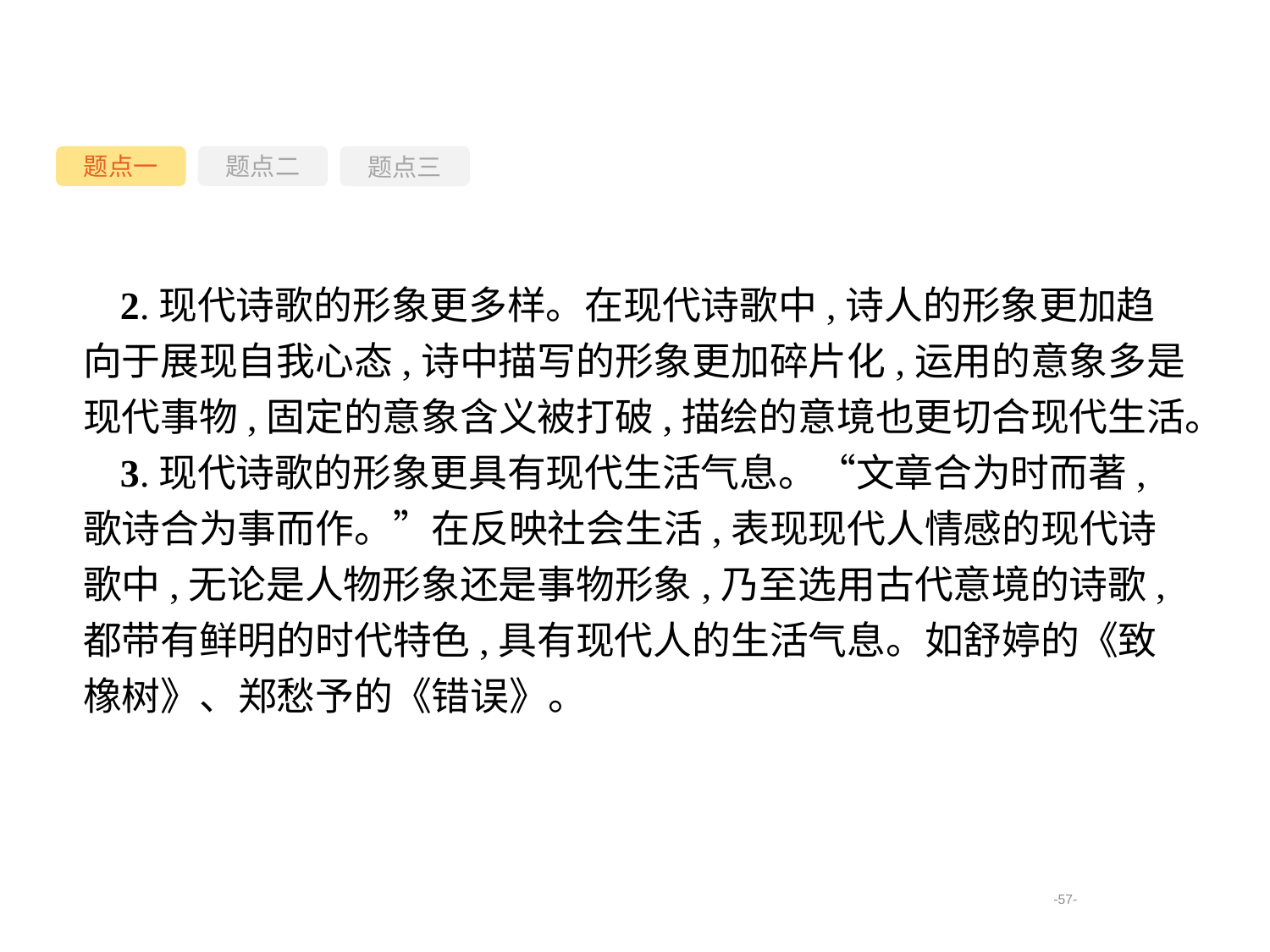

题点一
题点三
题点二
2.现代诗歌的形象更多样。在现代诗歌中,诗人的形象更加趋向于展现自我心态,诗中描写的形象更加碎片化,运用的意象多是现代事物,固定的意象含义被打破,描绘的意境也更切合现代生活。
3.现代诗歌的形象更具有现代生活气息。“文章合为时而著,歌诗合为事而作。”在反映社会生活,表现现代人情感的现代诗歌中,无论是人物形象还是事物形象,乃至选用古代意境的诗歌,都带有鲜明的时代特色,具有现代人的生活气息。如舒婷的《致橡树》、郑愁予的《错误》。
-57-